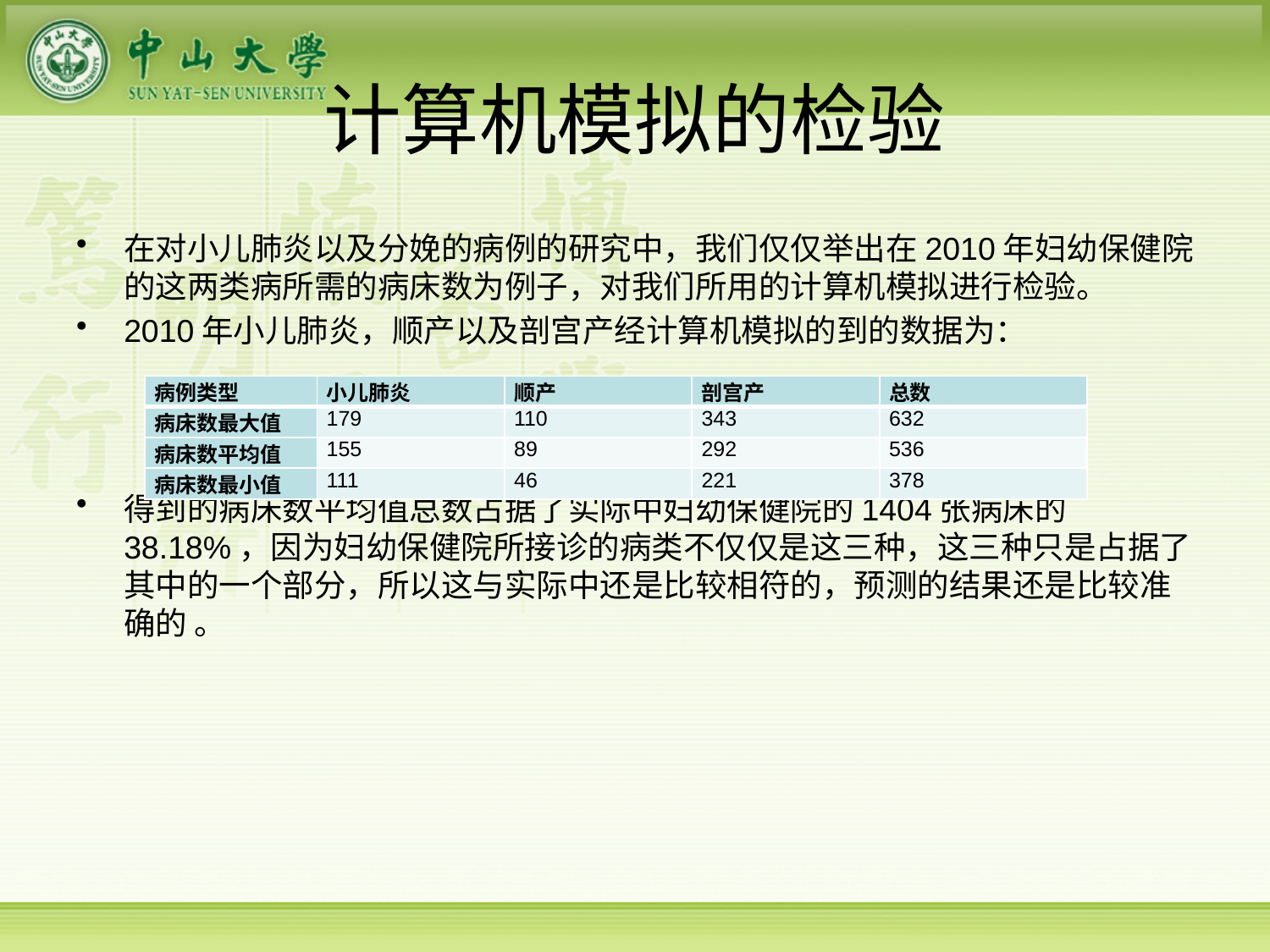

# 计算机模拟的检验
在对小儿肺炎以及分娩的病例的研究中，我们仅仅举出在2010年妇幼保健院的这两类病所需的病床数为例子，对我们所用的计算机模拟进行检验。
2010年小儿肺炎，顺产以及剖宫产经计算机模拟的到的数据为：

得到的病床数平均值总数占据了实际中妇幼保健院的1404张病床的38.18%，因为妇幼保健院所接诊的病类不仅仅是这三种，这三种只是占据了其中的一个部分，所以这与实际中还是比较相符的，预测的结果还是比较准确的 。

| 病例类型 | 小儿肺炎 | 顺产 | 剖宫产 | 总数 |
| --- | --- | --- | --- | --- |
| 病床数最大值 | 179 | 110 | 343 | 632 |
| 病床数平均值 | 155 | 89 | 292 | 536 |
| 病床数最小值 | 111 | 46 | 221 | 378 |